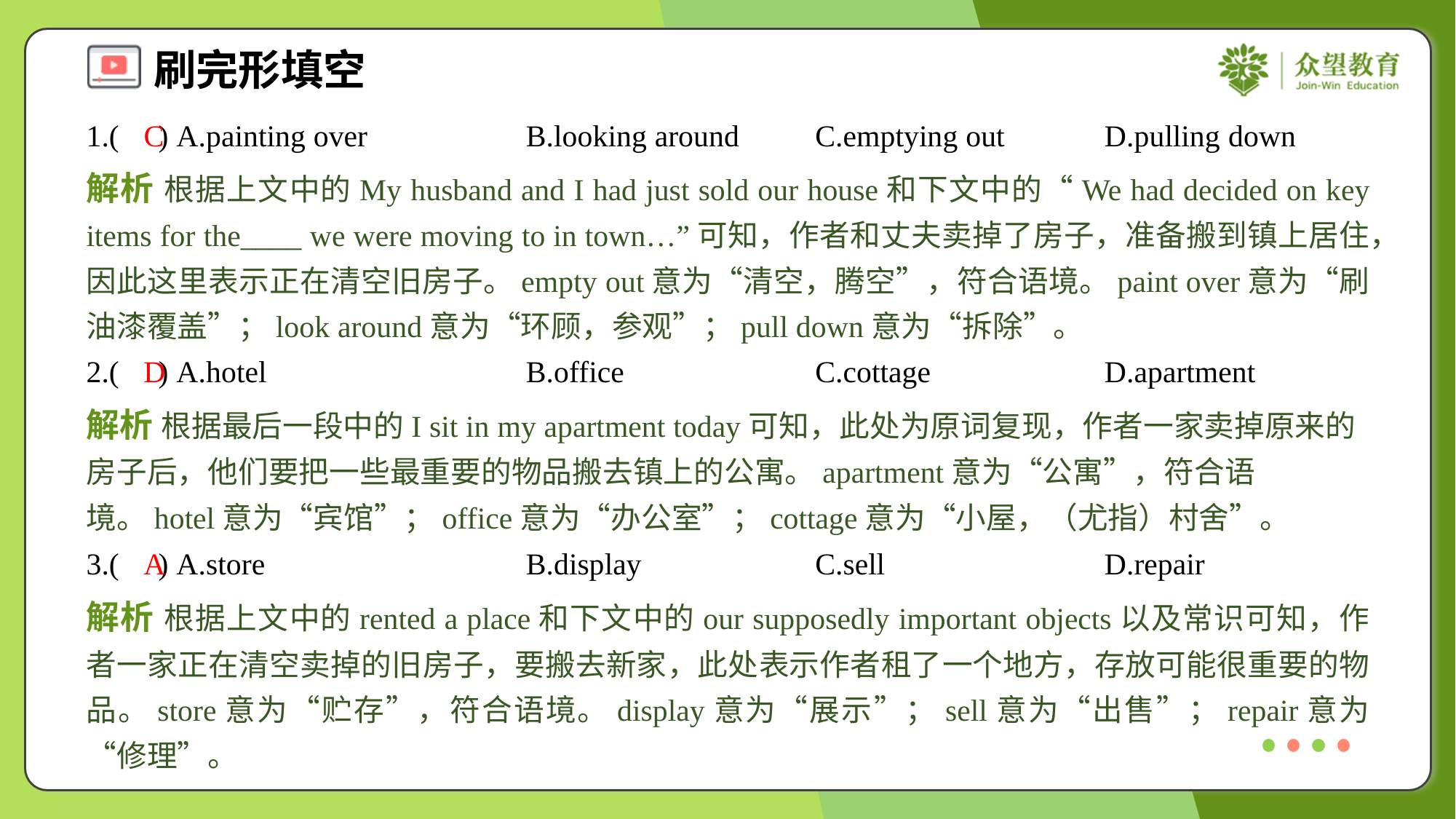

1.(     ) A.painting over	B.looking around	C.emptying out	D.pulling down
C
解析 根据上文中的My husband and I had just sold our house和下文中的“We had decided on key items for the____ we were moving to in town…”可知，作者和丈夫卖掉了房子，准备搬到镇上居住，因此这里表示正在清空旧房子。empty out意为“清空，腾空”，符合语境。paint over意为“刷油漆覆盖”；look around意为“环顾，参观”；pull down意为“拆除”。
2.(     ) A.hotel	B.office	C.cottage	D.apartment
D
解析 根据最后一段中的I sit in my apartment today可知，此处为原词复现，作者一家卖掉原来的房子后，他们要把一些最重要的物品搬去镇上的公寓。apartment意为“公寓”，符合语境。hotel意为“宾馆”；office意为“办公室”；cottage意为“小屋，（尤指）村舍”。
3.(     ) A.store	B.display	C.sell	D.repair
A
解析 根据上文中的rented a place和下文中的our supposedly important objects以及常识可知，作者一家正在清空卖掉的旧房子，要搬去新家，此处表示作者租了一个地方，存放可能很重要的物品。store意为“贮存”，符合语境。display意为“展示”；sell意为“出售”；repair意为“修理”。